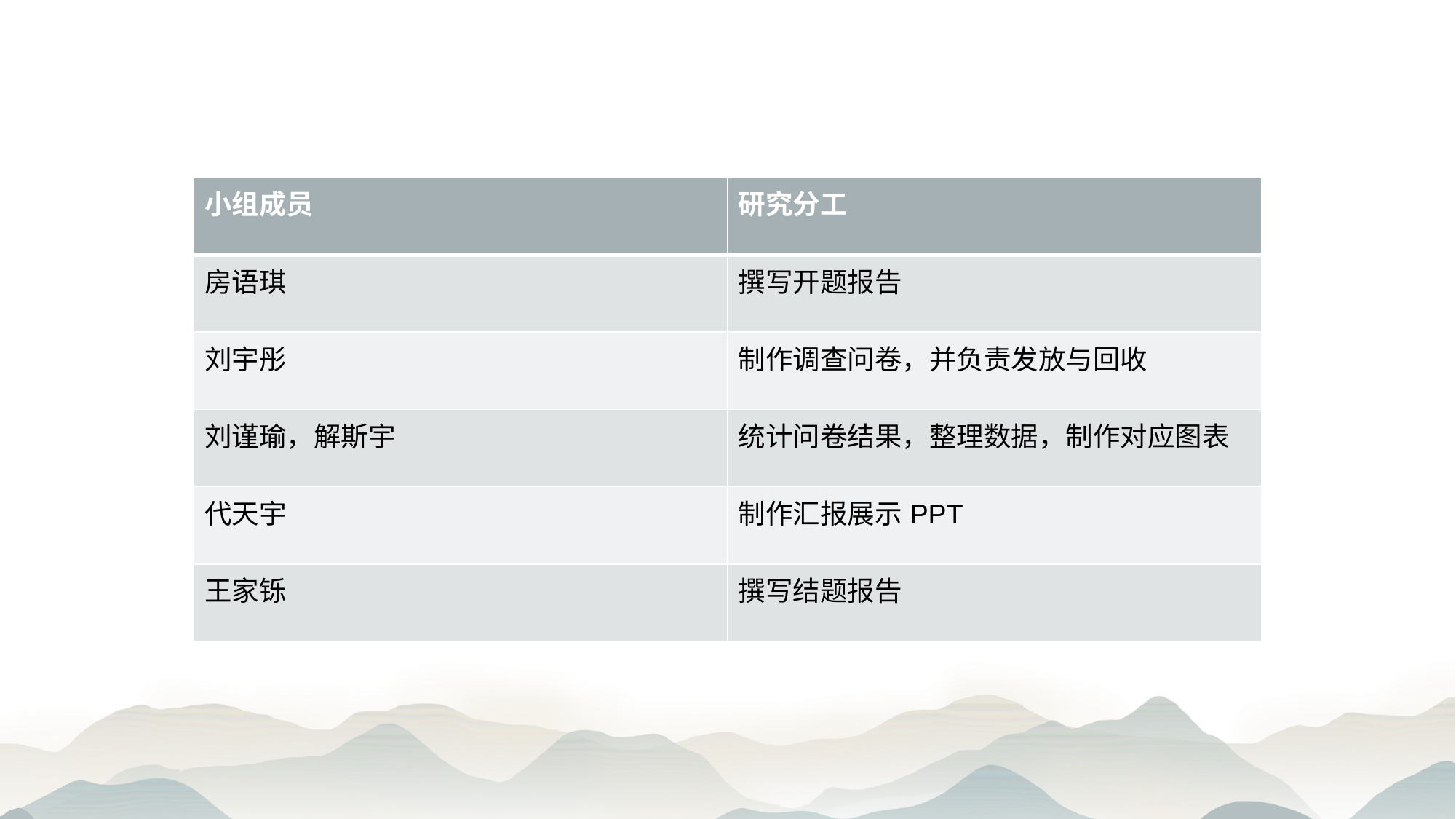

| 小组成员 | 研究分工 |
| --- | --- |
| 房语琪 | 撰写开题报告 |
| 刘宇彤 | 制作调查问卷，并负责发放与回收 |
| 刘谨瑜，解斯宇 | 统计问卷结果，整理数据，制作对应图表 |
| 代天宇 | 制作汇报展示PPT |
| 王家铄 | 撰写结题报告 |